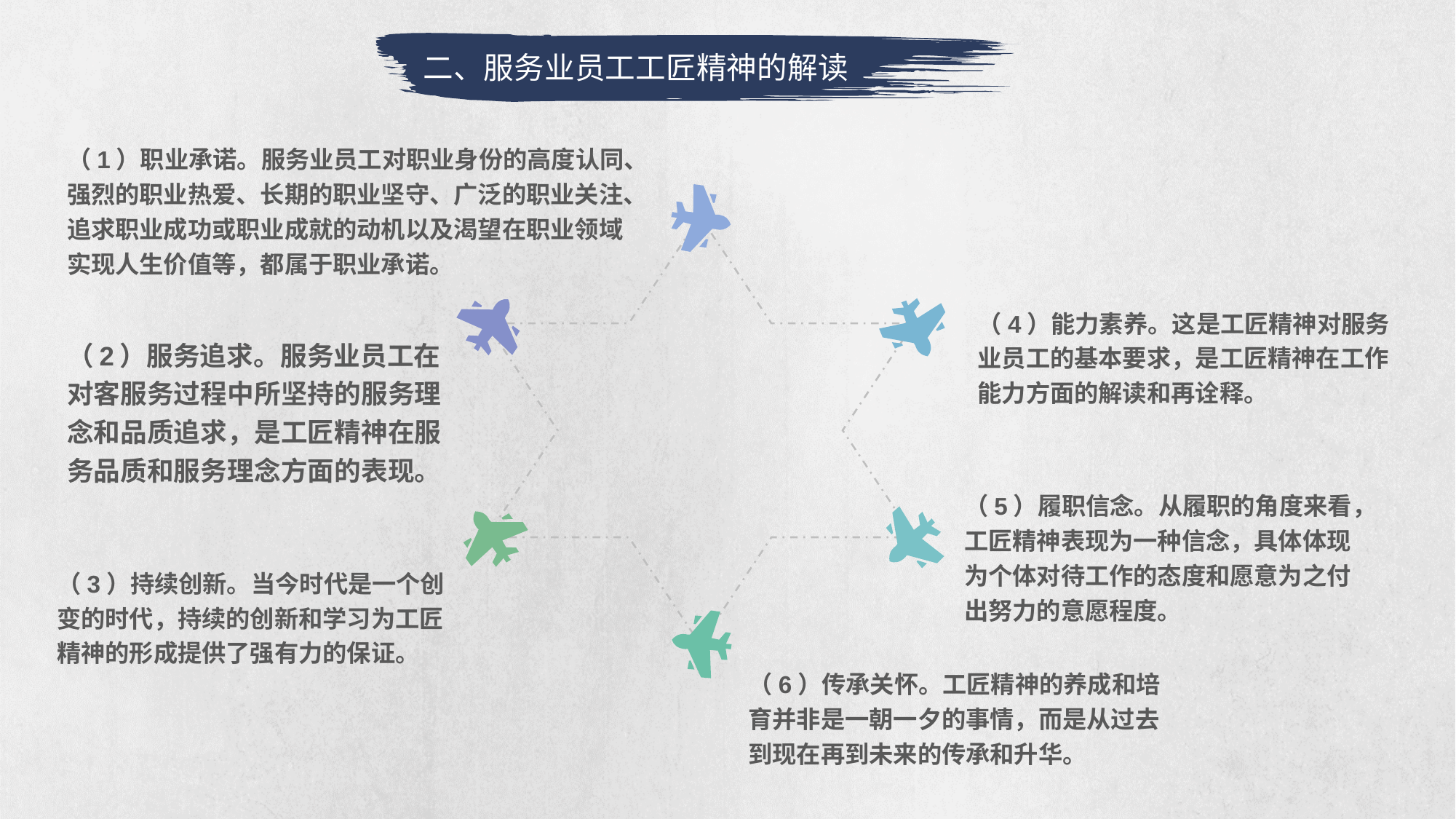

二、服务业员工工匠精神的解读
（1）职业承诺。服务业员工对职业身份的高度认同、强烈的职业热爱、长期的职业坚守、广泛的职业关注、追求职业成功或职业成就的动机以及渴望在职业领域实现人生价值等，都属于职业承诺。

（4）能力素养。这是工匠精神对服务业员工的基本要求，是工匠精神在工作能力方面的解读和再诠释。

（2）服务追求。服务业员工在对客服务过程中所坚持的服务理念和品质追求，是工匠精神在服务品质和服务理念方面的表现。
（5）履职信念。从履职的角度来看，工匠精神表现为一种信念，具体体现为个体对待工作的态度和愿意为之付出努力的意愿程度。

（3）持续创新。当今时代是一个创变的时代，持续的创新和学习为工匠精神的形成提供了强有力的保证。

（6）传承关怀。工匠精神的养成和培育并非是一朝一夕的事情，而是从过去到现在再到未来的传承和升华。